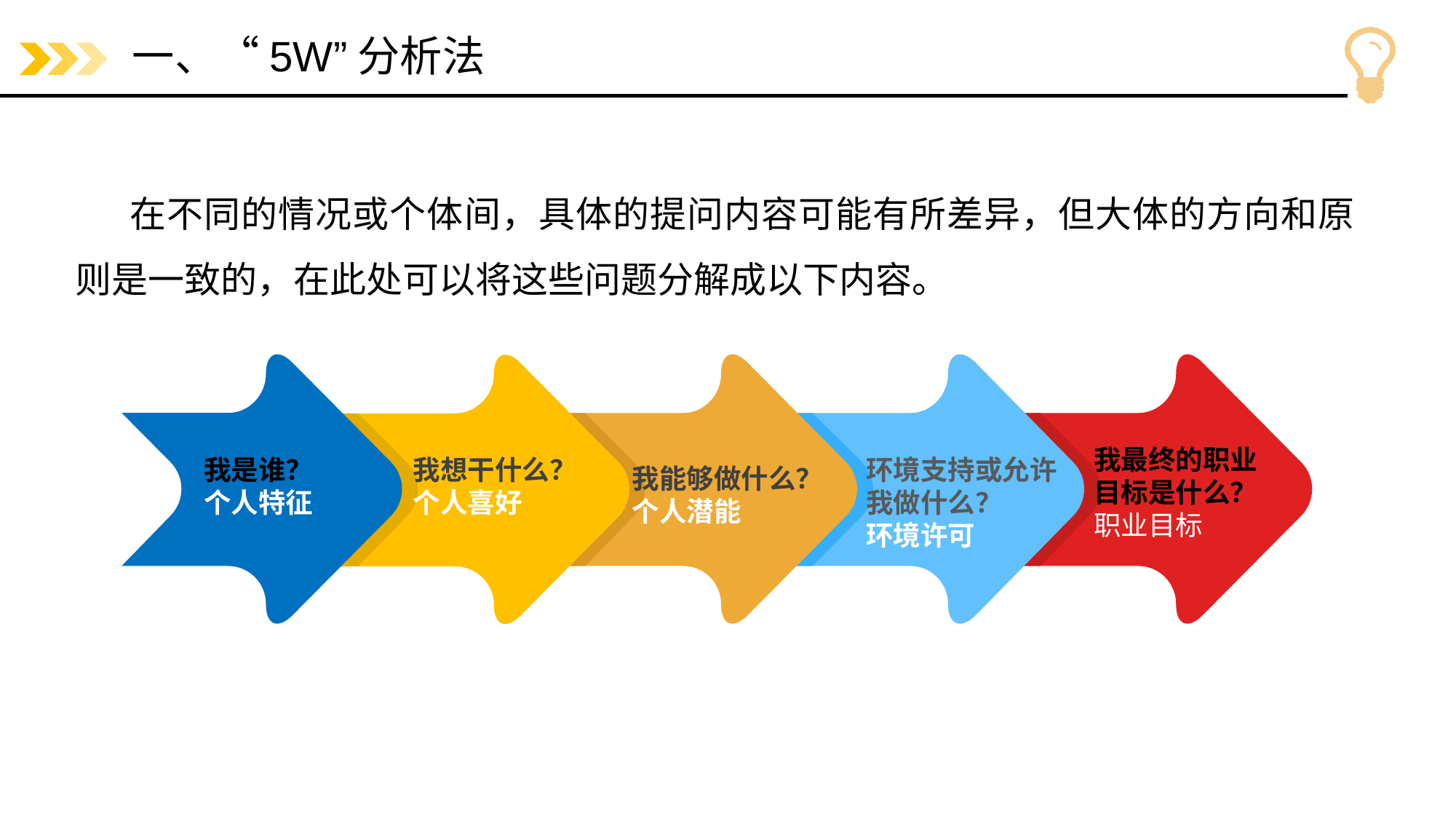

16
# 一、“5W”分析法
在不同的情况或个体间，具体的提问内容可能有所差异，但大体的方向和原则是一致的，在此处可以将这些问题分解成以下内容。

我最终的职业
目标是什么？
职业目标
我是谁？
个人特征
我想干什么？
个人喜好
环境支持或允许
我做什么？
环境许可
我能够做什么？
个人潜能